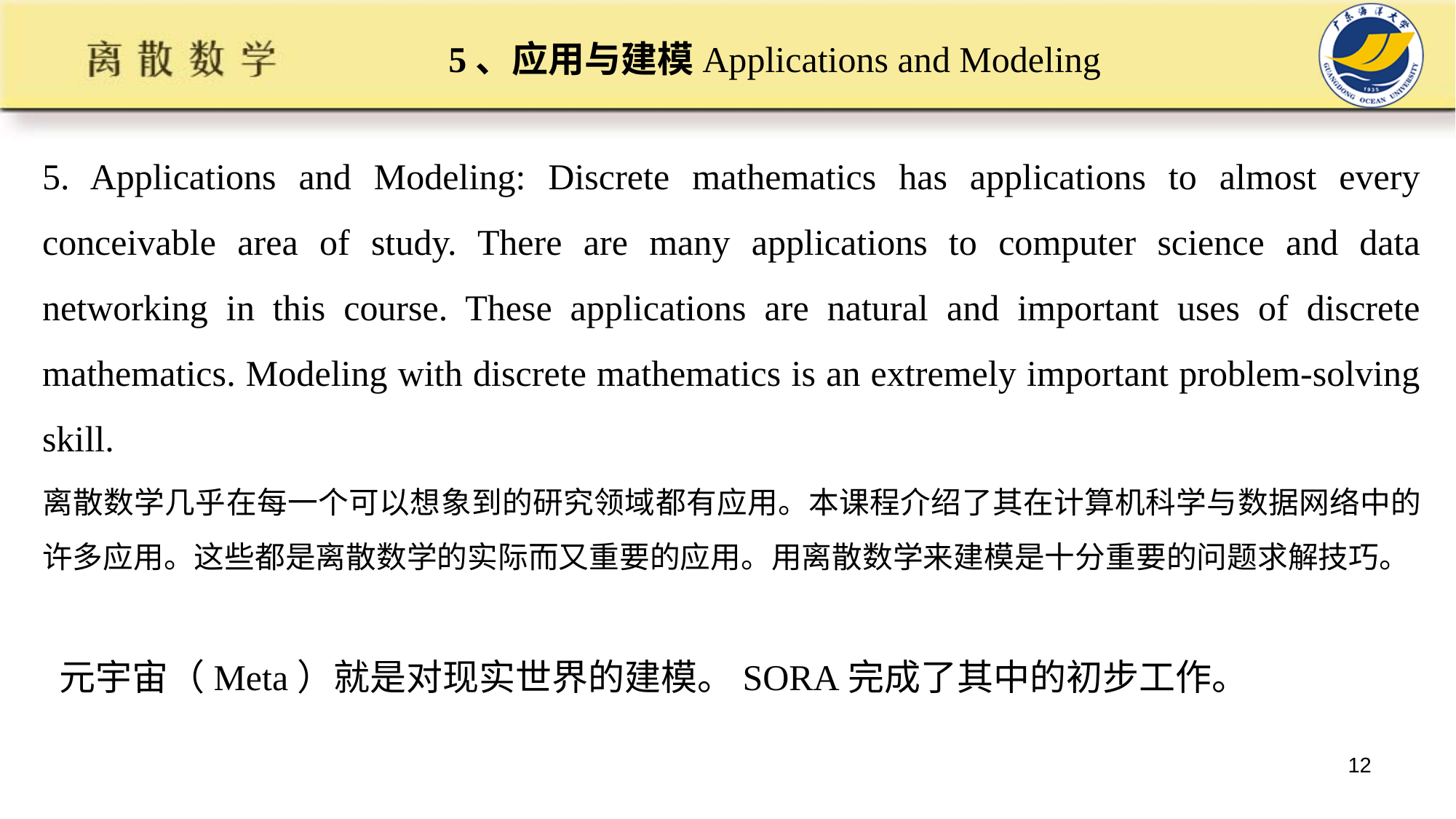

# 5、应用与建模Applications and Modeling
5. Applications and Modeling: Discrete mathematics has applications to almost every conceivable area of study. There are many applications to computer science and data networking in this course. These applications are natural and important uses of discrete mathematics. Modeling with discrete mathematics is an extremely important problem-solving skill.
离散数学几乎在每一个可以想象到的研究领域都有应用。本课程介绍了其在计算机科学与数据网络中的许多应用。这些都是离散数学的实际而又重要的应用。用离散数学来建模是十分重要的问题求解技巧。

元宇宙（Meta）就是对现实世界的建模。SORA完成了其中的初步工作。
12